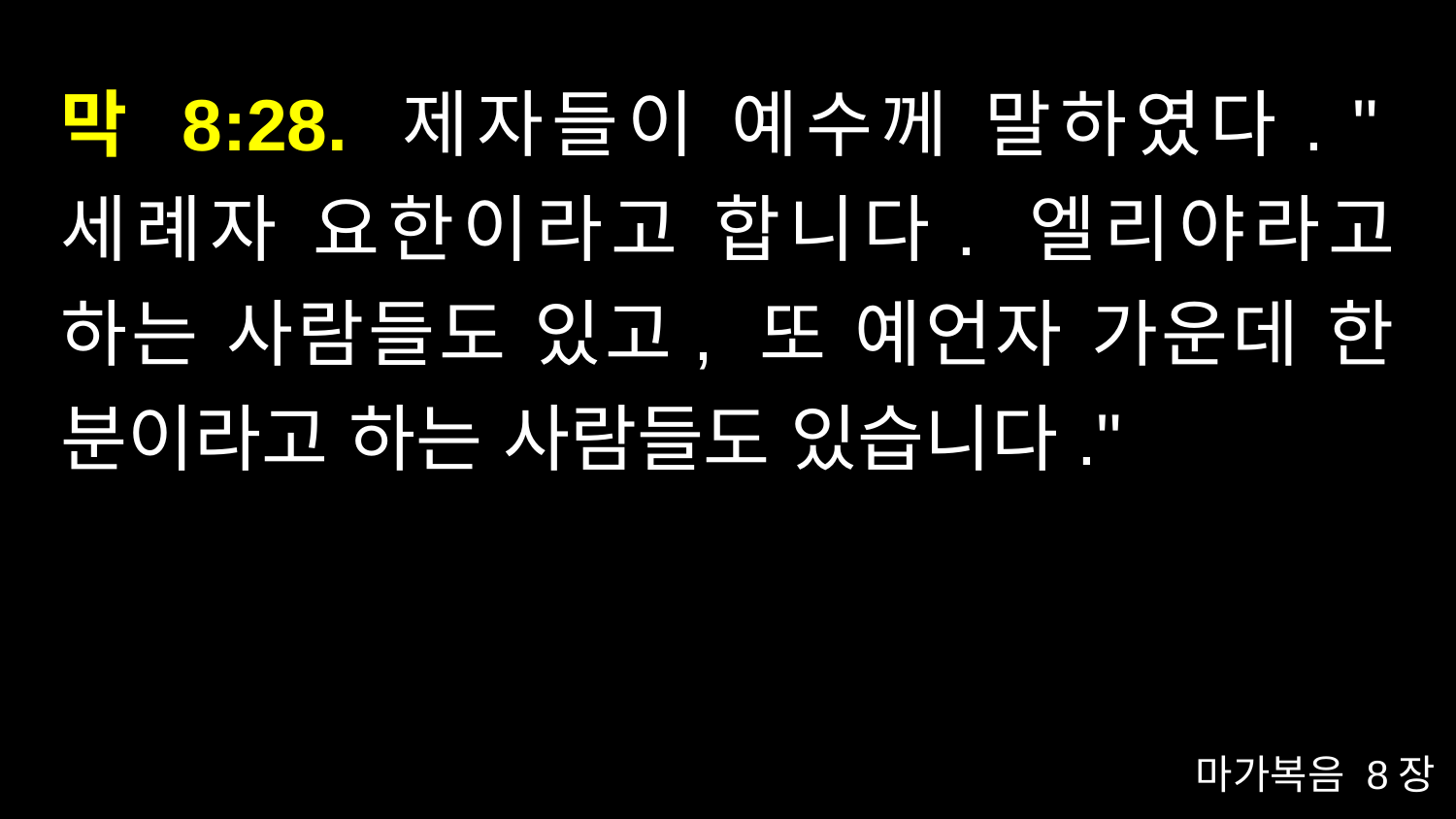

# 막 8:28. 제자들이 예수께 말하였다. "세례자 요한이라고 합니다. 엘리야라고 하는 사람들도 있고, 또 예언자 가운데 한 분이라고 하는 사람들도 있습니다."
마가복음 8장